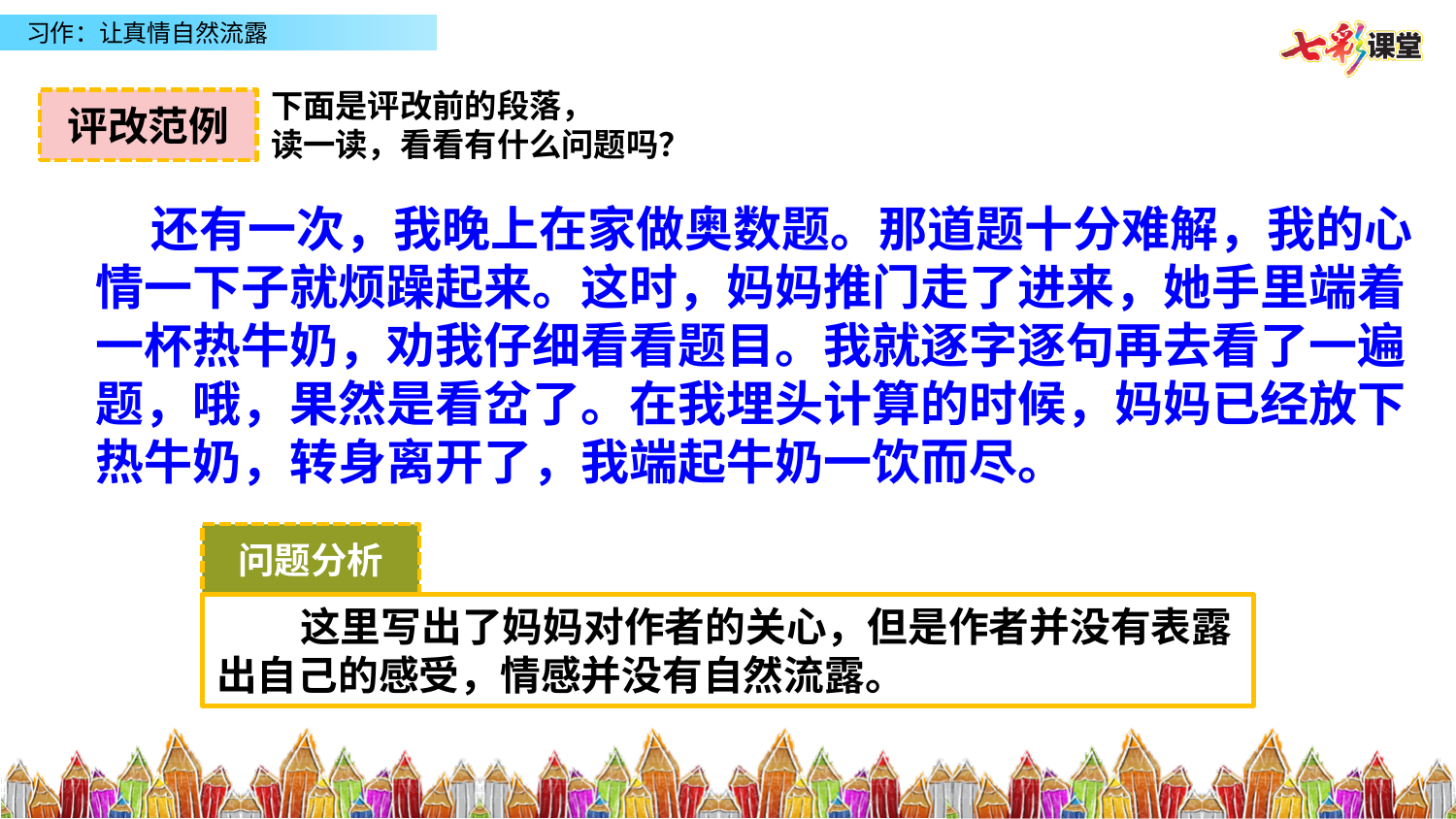

下面是评改前的段落，
读一读，看看有什么问题吗？
评改范例
    还有一次，我晚上在家做奥数题。那道题十分难解，我的心情一下子就烦躁起来。这时，妈妈推门走了进来，她手里端着一杯热牛奶，劝我仔细看看题目。我就逐字逐句再去看了一遍题，哦，果然是看岔了。在我埋头计算的时候，妈妈已经放下热牛奶，转身离开了，我端起牛奶一饮而尽。
问题分析
        这里写出了妈妈对作者的关心，但是作者并没有表露出自己的感受，情感并没有自然流露。